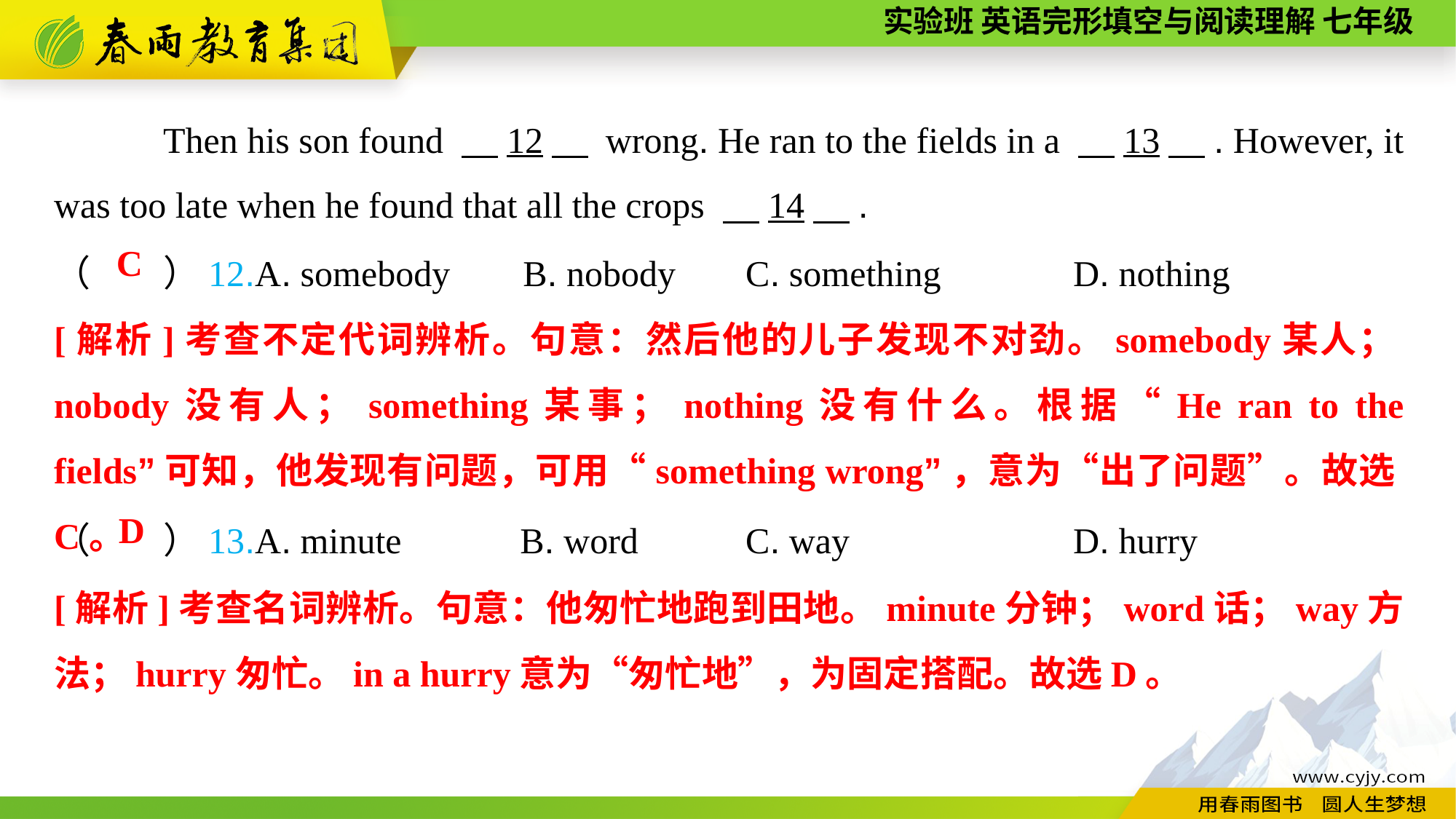

Then his son found 　12　 wrong. He ran to the fields in a 　13　. However, it was too late when he found that all the crops 　14　.
（　　）12.A. somebody        B. nobody	    C. something	    D. nothing
C
[解析]考查不定代词辨析。句意：然后他的儿子发现不对劲。somebody某人；nobody没有人；something某事；nothing没有什么。根据“He ran to the fields”可知，他发现有问题，可用“something wrong”，意为“出了问题”。故选C。
（　　）13.A. minute             B. word	    C. way	                D. hurry
D
[解析]考查名词辨析。句意：他匆忙地跑到田地。minute分钟；word话；way方法；hurry匆忙。in a hurry意为“匆忙地”，为固定搭配。故选D。